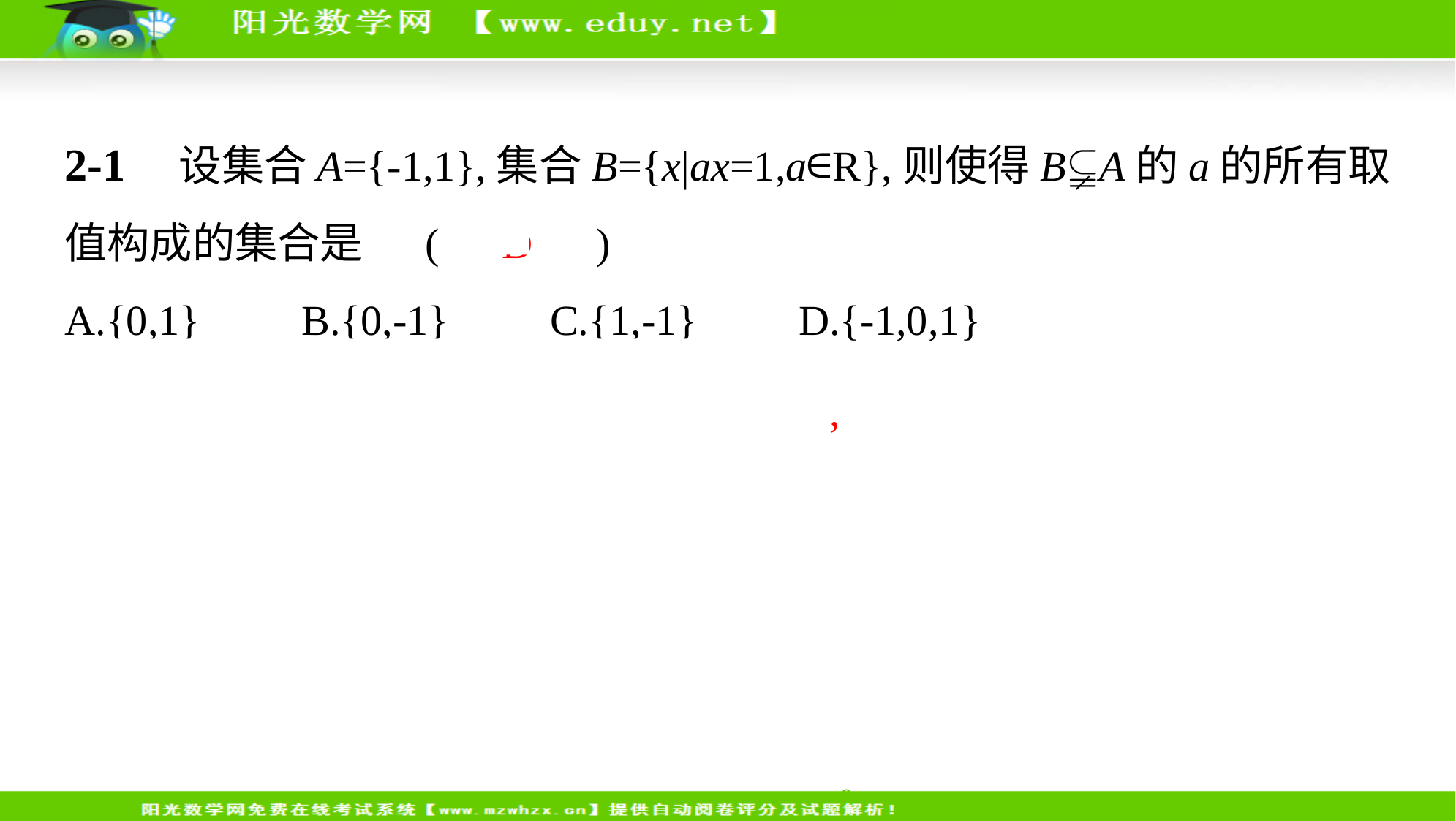

2-1　设集合A={-1,1},集合B={x|ax=1,a∈R},则使得B⫋A的a的所有取
值构成的集合是 (　D　)
A.{0,1}　    B.{0,-1}　    C.{1,-1}　    D.{-1,0,1}

解析　因为B⫋A,所以B=⌀或{-1}或{1},
当B=⌀时,a=0;
当B={-1}时,a=-1;
当B={1}时,a=1.故选D.